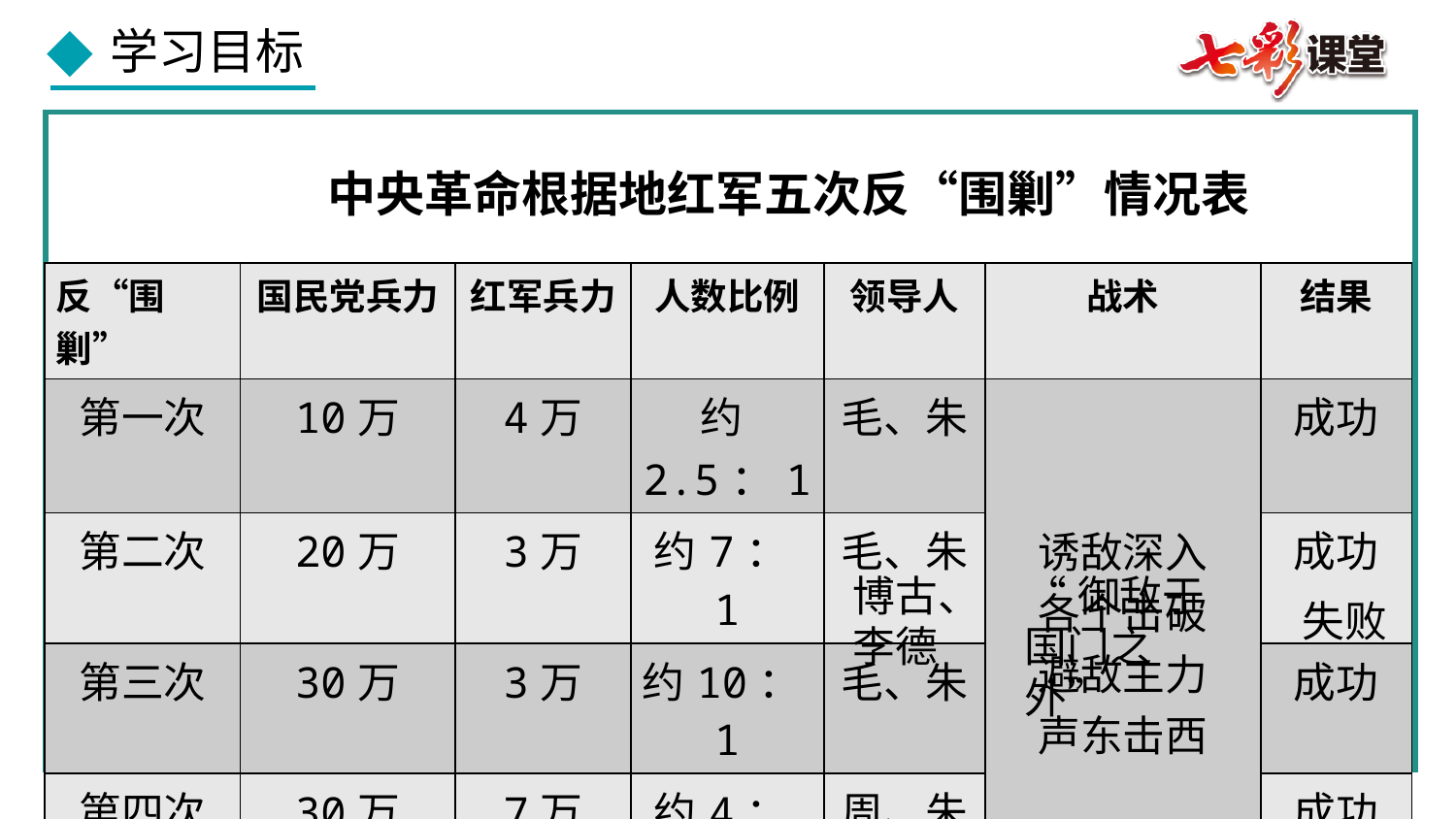

中央革命根据地红军五次反“围剿”情况表
| 反“围剿” | 国民党兵力 | 红军兵力 | 人数比例 | 领导人 | 战术 | 结果 |
| --- | --- | --- | --- | --- | --- | --- |
| 第一次 | 10万 | 4万 | 约2.5：1 | 毛、朱 | 诱敌深入 各个击破 避敌主力 声东击西 | 成功 |
| 第二次 | 20万 | 3万 | 约7：1 | 毛、朱 |  | 成功 |
| 第三次 | 30万 | 3万 | 约10：1 | 毛、朱 |  | 成功 |
| 第四次 | 30万 | 7万 | 约4：1 | 周、朱 |  | 成功 |
| 第五次 | 50万 | 8万 | 约6：1 |  |  |  |
博古、李德
“御敌于国门之外”
失败